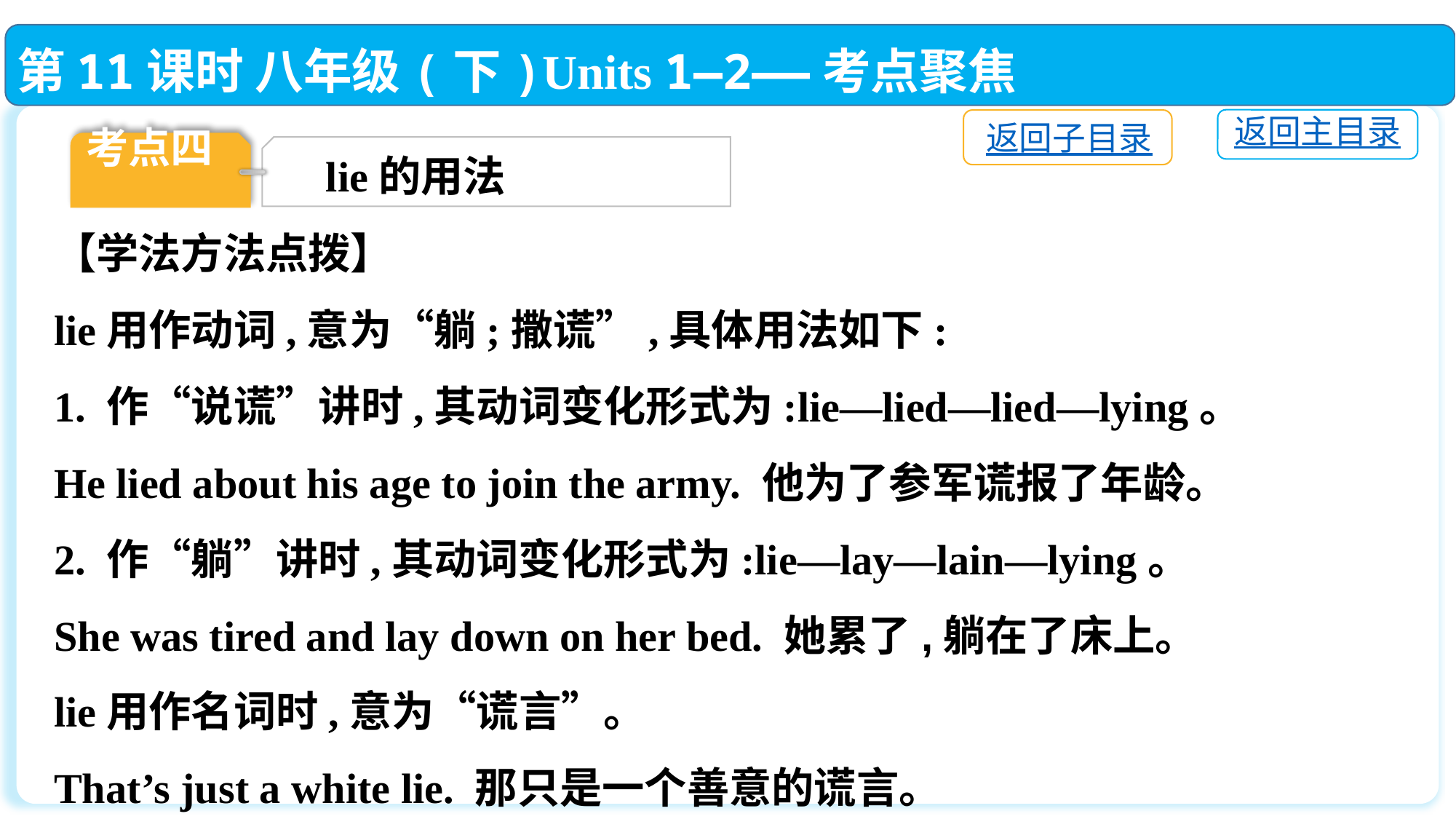

第11课时 八年级(下)Units 1—2——考点聚焦

返回主目录

返回子目录
考点四
lie的用法

【学法方法点拨】
lie用作动词,意为“躺;撒谎”,具体用法如下:
1. 作“说谎”讲时,其动词变化形式为:lie—lied—lied—lying。
He lied about his age to join the army. 他为了参军谎报了年龄。
2. 作“躺”讲时,其动词变化形式为:lie—lay—lain—lying。
She was tired and lay down on her bed. 她累了,躺在了床上。
lie用作名词时,意为“谎言”。
That’s just a white lie. 那只是一个善意的谎言。